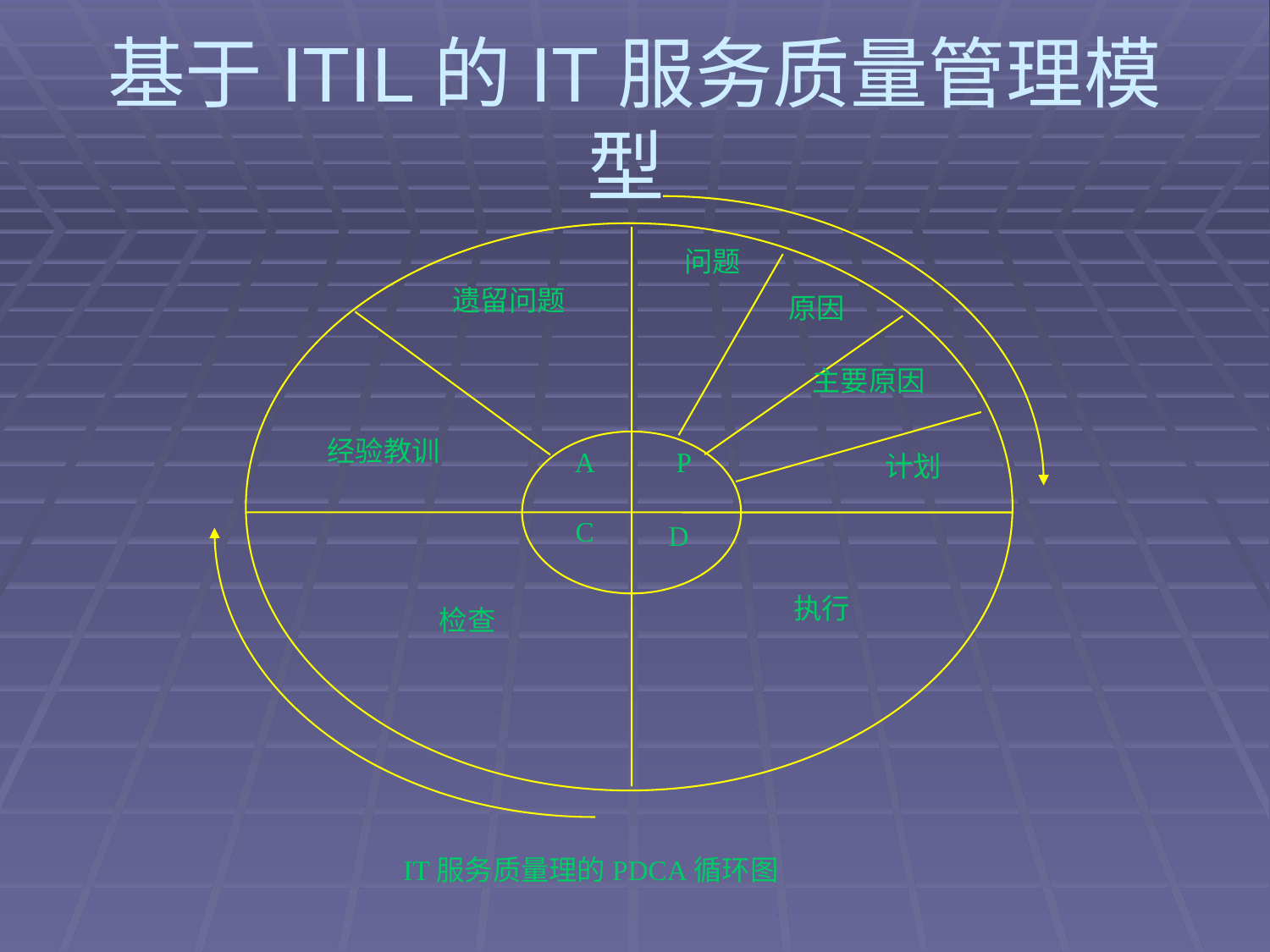

# 基于ITIL的IT服务质量管理模型

问题

遗留问题
原因

主要原因

经验教训

A
P
计划

C
D

执行
检查
IT服务质量理的PDCA循环图